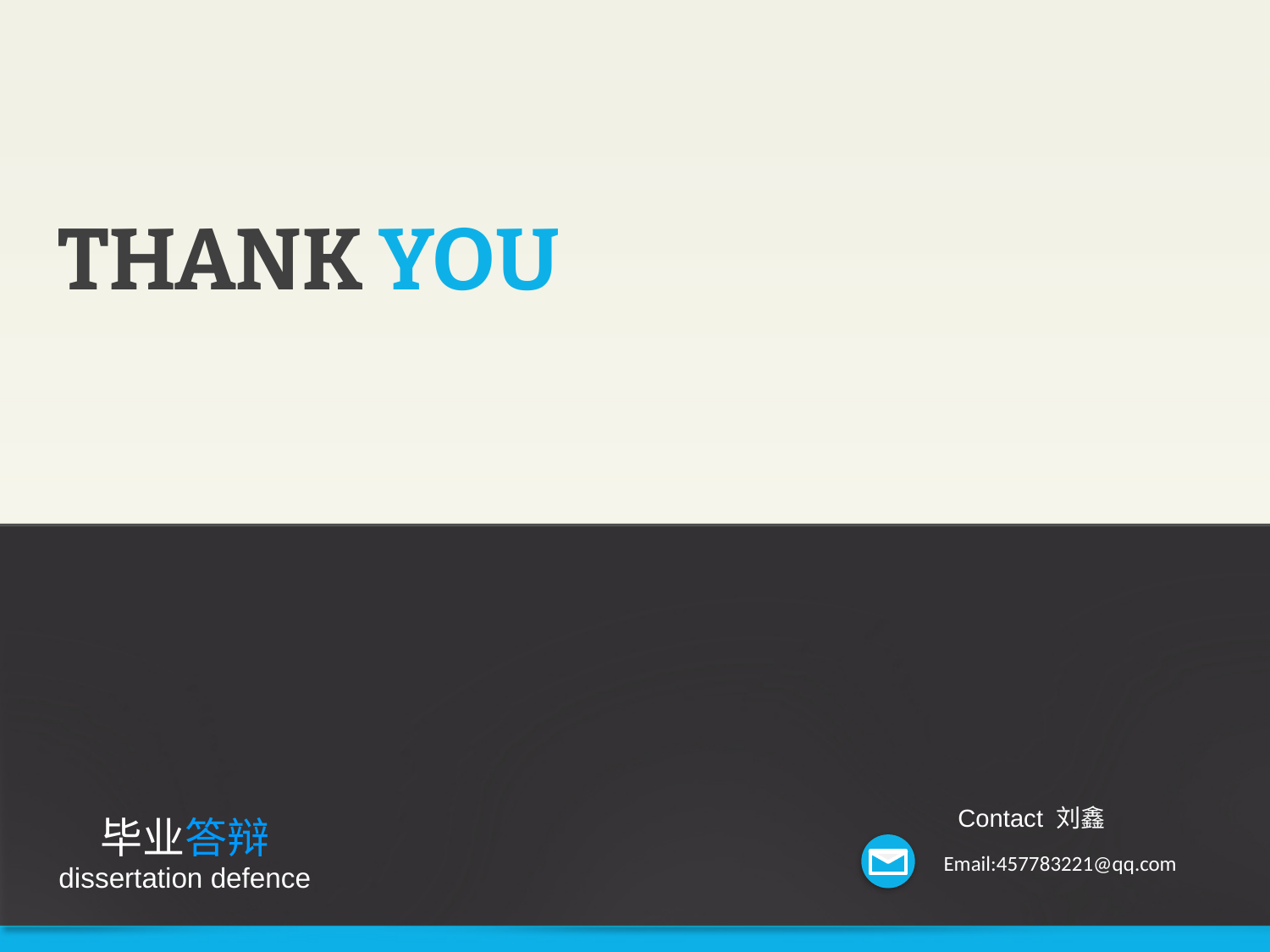

THANK YOU
Contact 刘鑫
Email:457783221@qq.com
毕业答辩
dissertation defence